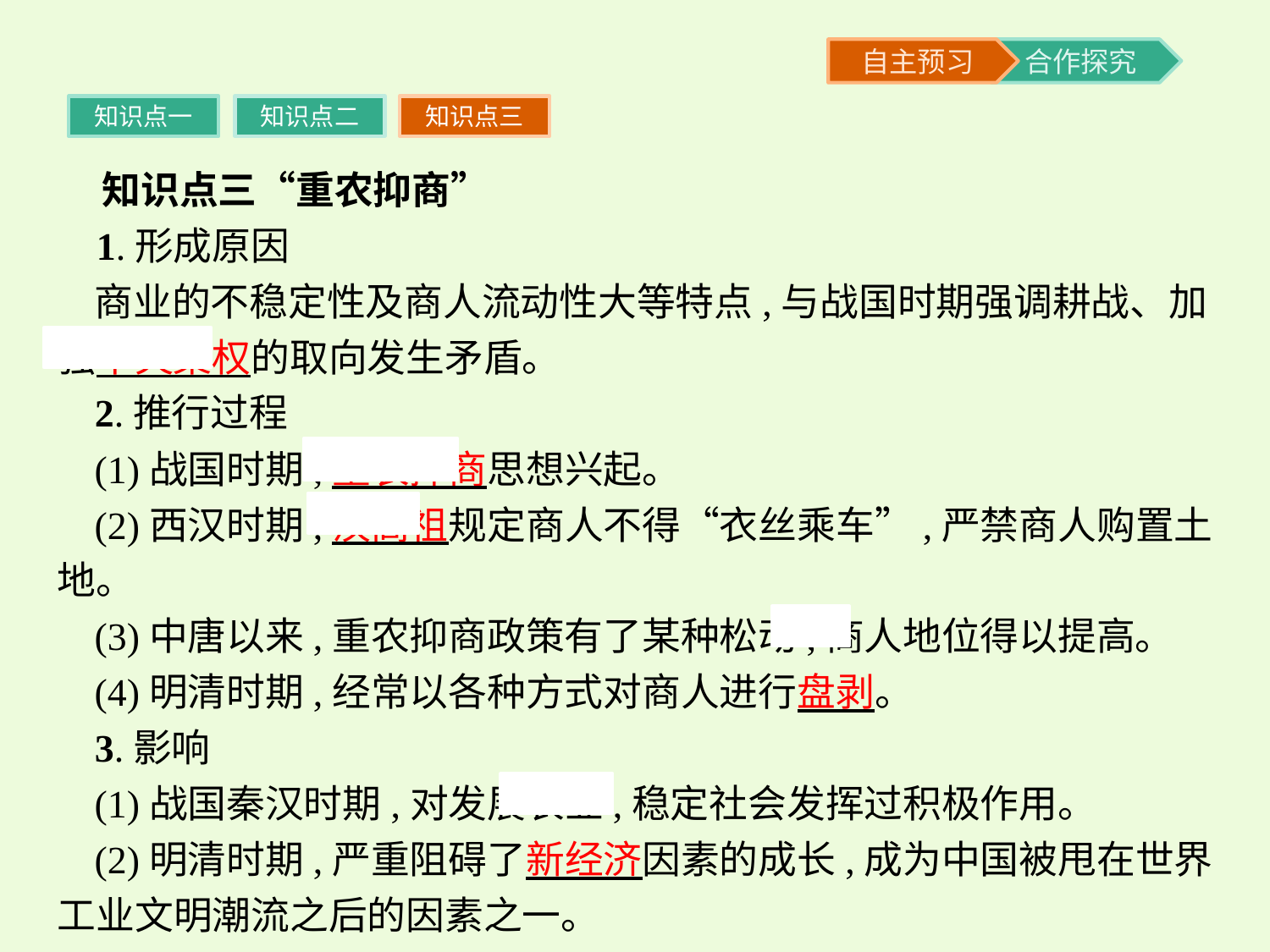

知识点一
知识点二
知识点三
    知识点三“重农抑商”
    1.形成原因
商业的不稳定性及商人流动性大等特点,与战国时期强调耕战、加强中央集权的取向发生矛盾。
2.推行过程
(1)战国时期,重农抑商思想兴起。
(2)西汉时期,汉高祖规定商人不得“衣丝乘车”,严禁商人购置土地。
(3)中唐以来,重农抑商政策有了某种松动,商人地位得以提高。
(4)明清时期,经常以各种方式对商人进行盘剥。
3.影响
(1)战国秦汉时期,对发展农业,稳定社会发挥过积极作用。
(2)明清时期,严重阻碍了新经济因素的成长,成为中国被甩在世界工业文明潮流之后的因素之一。